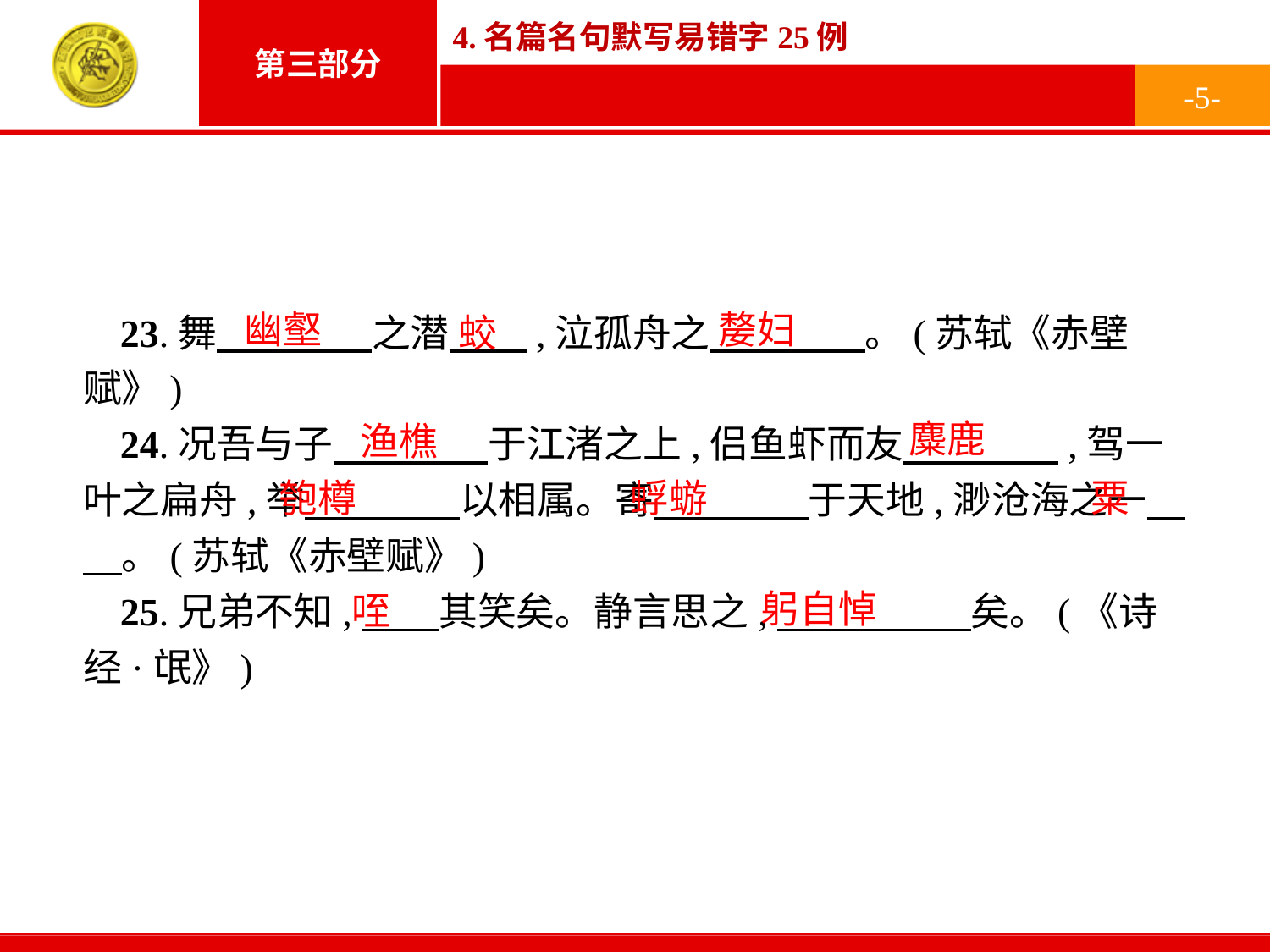

-5-
嫠妇
幽壑
23.舞　　　　之潜　　,泣孤舟之　　　　。(苏轼《赤壁赋》)
24.况吾与子　　　　于江渚之上,侣鱼虾而友　　　　,驾一叶之扁舟,举　　　　以相属。寄　　　　于天地,渺沧海之一　　。(苏轼《赤壁赋》)
25.兄弟不知,　　其笑矣。静言思之,　　　　　矣。(《诗经·氓》)
蛟
麋鹿
渔樵
匏樽
蜉蝣
粟
躬自悼
咥